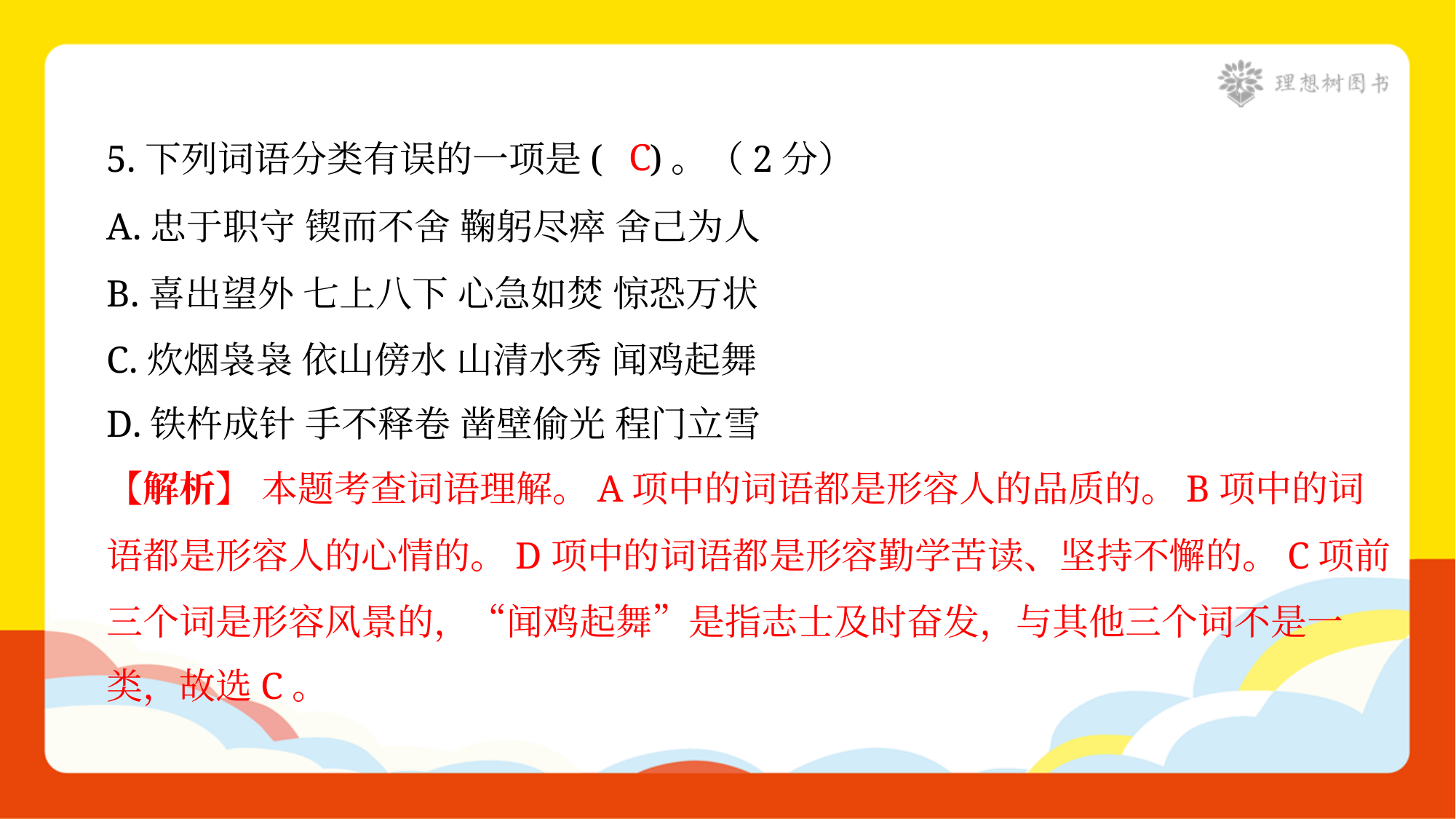

C
5.下列词语分类有误的一项是(     )。（2分）
A.忠于职守 锲而不舍 鞠躬尽瘁 舍己为人
B.喜出望外 七上八下 心急如焚 惊恐万状
C.炊烟袅袅 依山傍水 山清水秀 闻鸡起舞
D.铁杵成针 手不释卷 凿壁偷光 程门立雪
【解析】 本题考查词语理解。A项中的词语都是形容人的品质的。B项中的词
语都是形容人的心情的。D项中的词语都是形容勤学苦读、坚持不懈的。C项前
三个词是形容风景的，“闻鸡起舞”是指志士及时奋发，与其他三个词不是一
类，故选C。